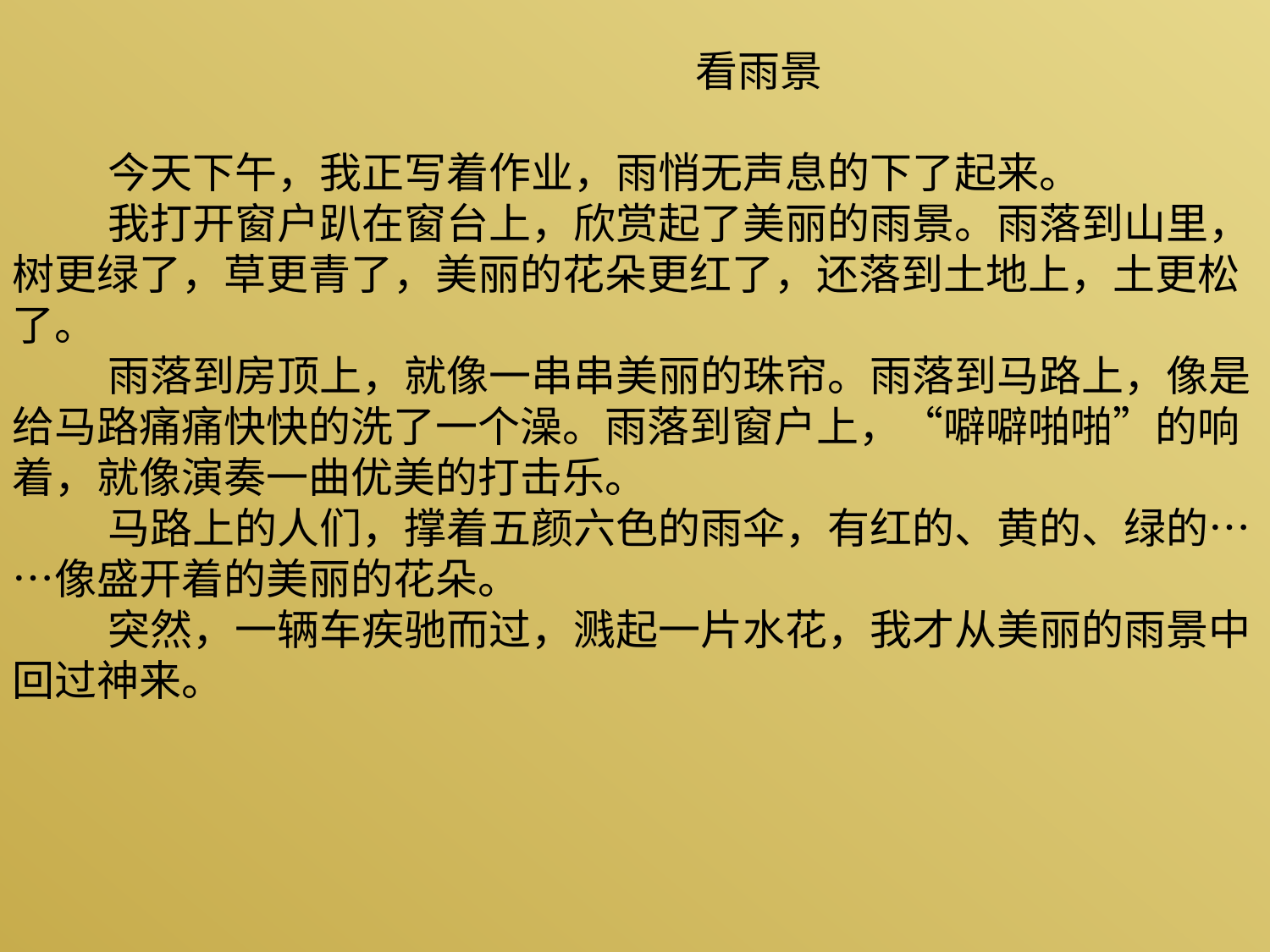

看雨景

         今天下午，我正写着作业，雨悄无声息的下了起来。
         我打开窗户趴在窗台上，欣赏起了美丽的雨景。雨落到山里，树更绿了，草更青了，美丽的花朵更红了，还落到土地上，土更松了。
         雨落到房顶上，就像一串串美丽的珠帘。雨落到马路上，像是给马路痛痛快快的洗了一个澡。雨落到窗户上，“噼噼啪啪”的响着，就像演奏一曲优美的打击乐。
         马路上的人们，撑着五颜六色的雨伞，有红的、黄的、绿的……像盛开着的美丽的花朵。
         突然，一辆车疾驰而过，溅起一片水花，我才从美丽的雨景中回过神来。